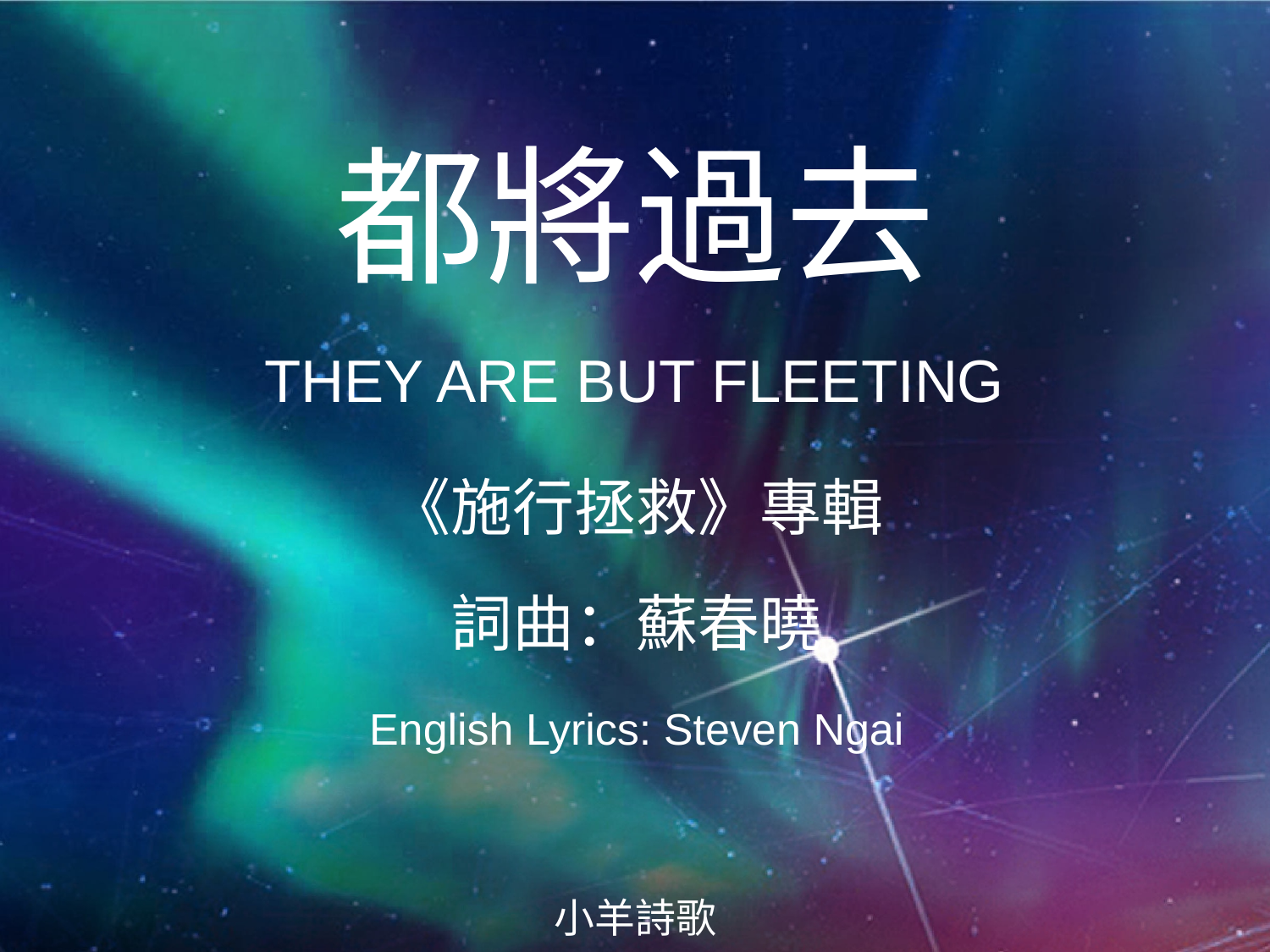

都將過去
THEY ARE BUT FLEETING
# 《施行拯救》專輯 詞曲：蘇春曉 English Lyrics: Steven Ngai

小羊詩歌